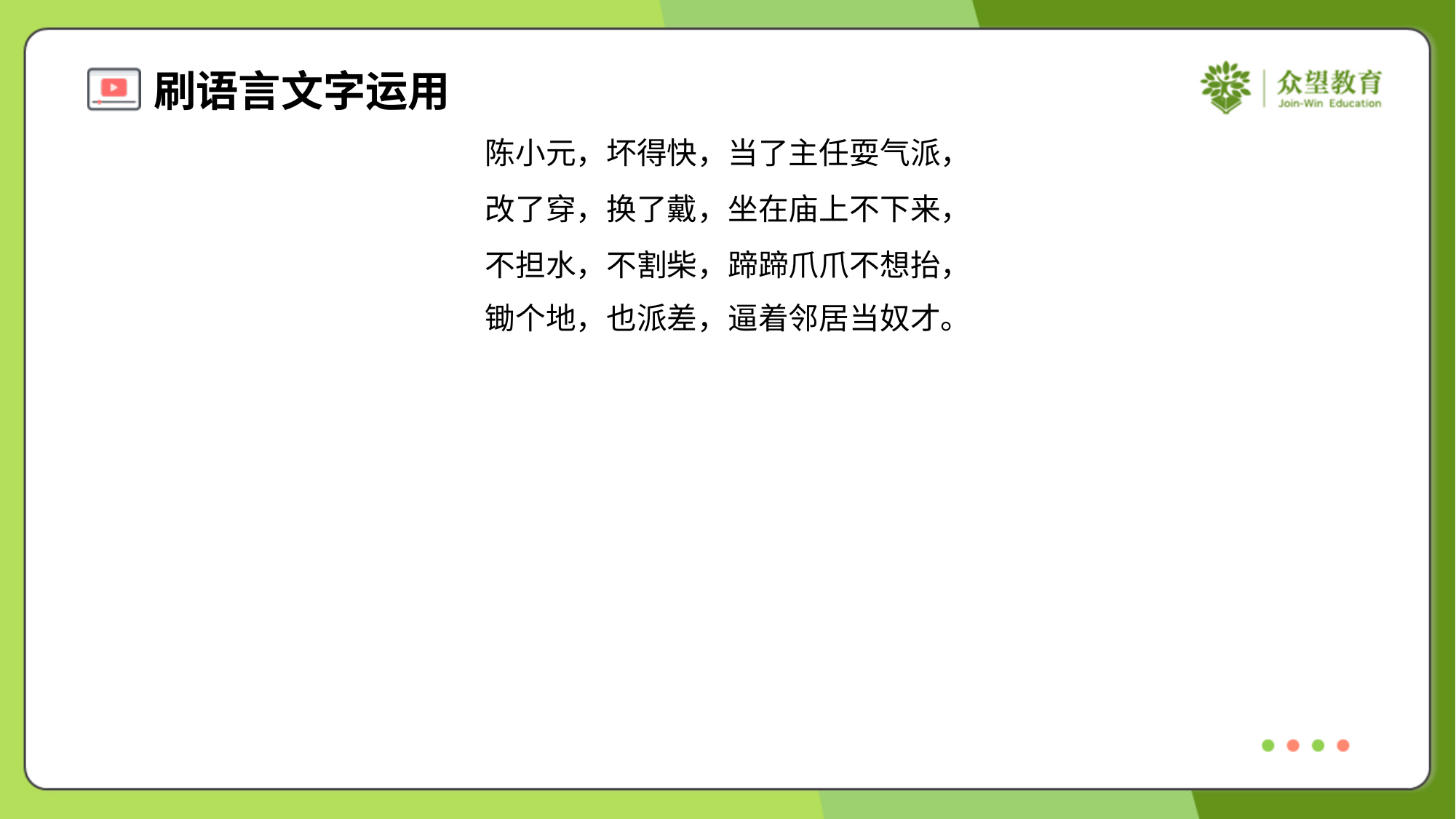

陈小元，坏得快，当了主任耍气派，
改了穿，换了戴，坐在庙上不下来，
不担水，不割柴，蹄蹄爪爪不想抬，
锄个地，也派差，逼着邻居当奴才。